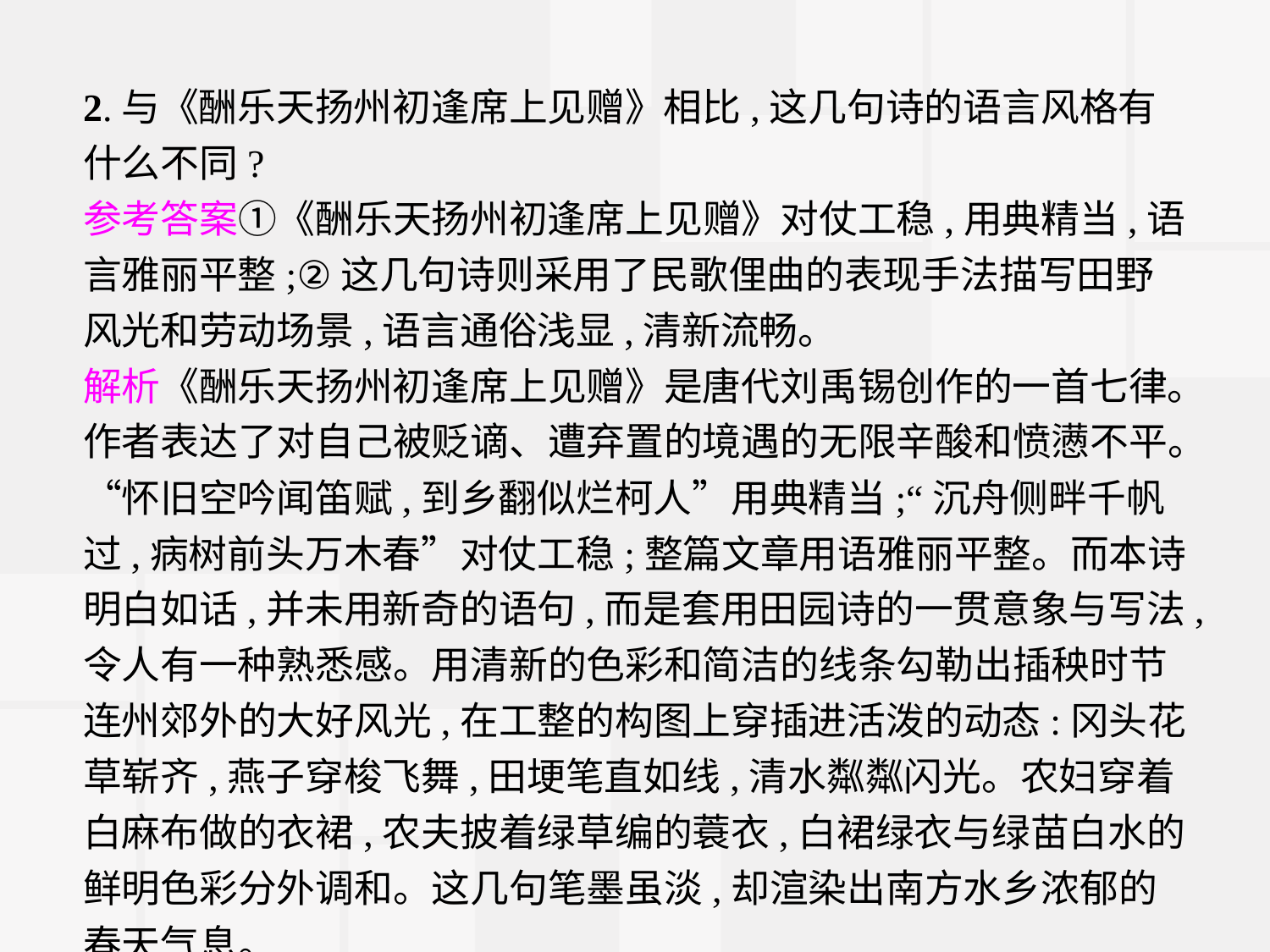

2.与《酬乐天扬州初逢席上见赠》相比,这几句诗的语言风格有什么不同?
参考答案①《酬乐天扬州初逢席上见赠》对仗工稳,用典精当,语言雅丽平整;②这几句诗则采用了民歌俚曲的表现手法描写田野风光和劳动场景,语言通俗浅显,清新流畅。
解析《酬乐天扬州初逢席上见赠》是唐代刘禹锡创作的一首七律。作者表达了对自己被贬谪、遭弃置的境遇的无限辛酸和愤懑不平。“怀旧空吟闻笛赋,到乡翻似烂柯人”用典精当;“沉舟侧畔千帆过,病树前头万木春”对仗工稳;整篇文章用语雅丽平整。而本诗明白如话,并未用新奇的语句,而是套用田园诗的一贯意象与写法,令人有一种熟悉感。用清新的色彩和简洁的线条勾勒出插秧时节连州郊外的大好风光,在工整的构图上穿插进活泼的动态:冈头花草崭齐,燕子穿梭飞舞,田埂笔直如线,清水粼粼闪光。农妇穿着白麻布做的衣裙,农夫披着绿草编的蓑衣,白裙绿衣与绿苗白水的鲜明色彩分外调和。这几句笔墨虽淡,却渲染出南方水乡浓郁的春天气息。